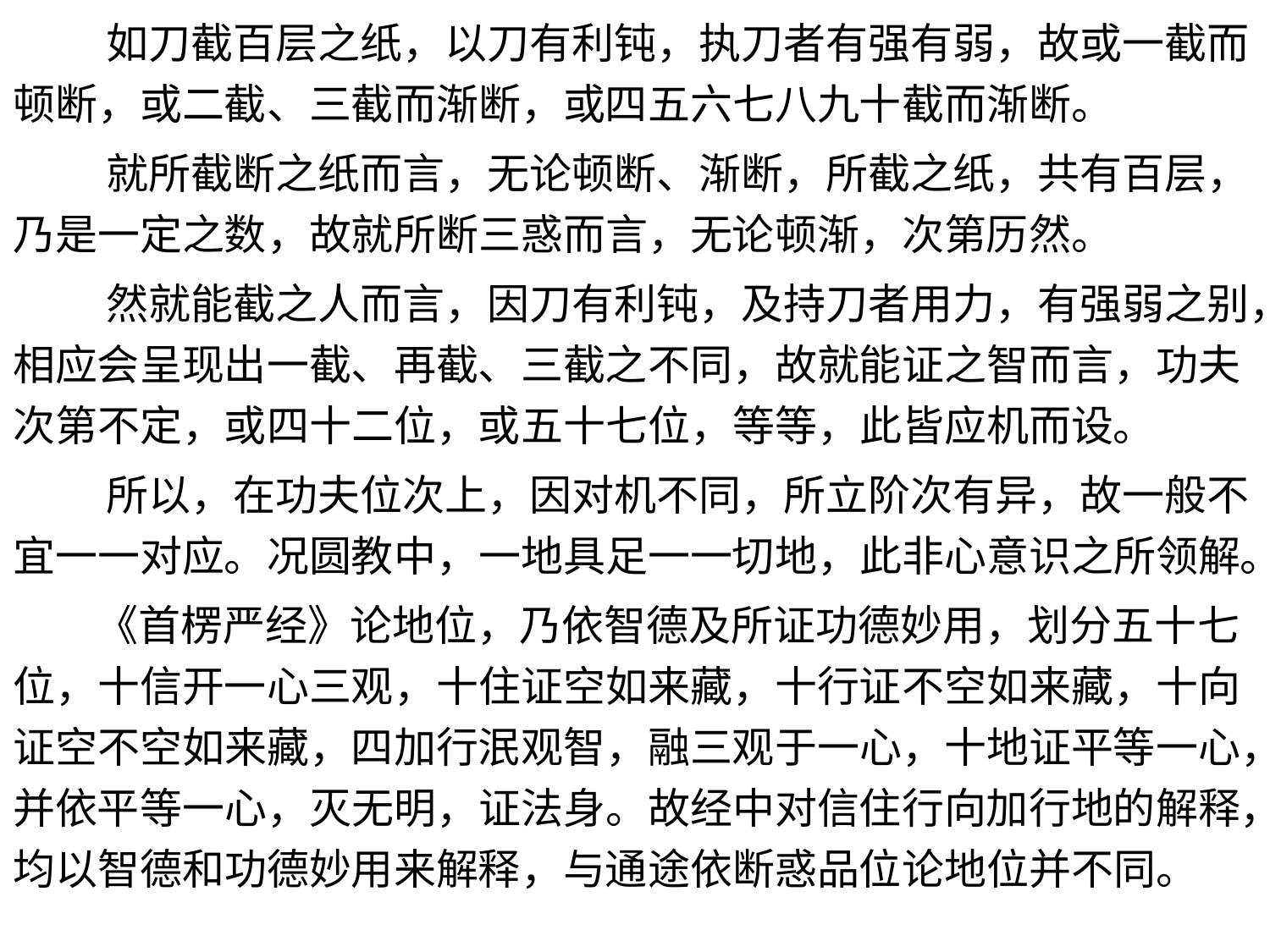

如刀截百层之纸，以刀有利钝，执刀者有强有弱，故或一截而顿断，或二截、三截而渐断，或四五六七八九十截而渐断。
         就所截断之纸而言，无论顿断、渐断，所截之纸，共有百层，乃是一定之数，故就所断三惑而言，无论顿渐，次第历然。
         然就能截之人而言，因刀有利钝，及持刀者用力，有强弱之别，相应会呈现出一截、再截、三截之不同，故就能证之智而言，功夫次第不定，或四十二位，或五十七位，等等，此皆应机而设。
         所以，在功夫位次上，因对机不同，所立阶次有异，故一般不宜一一对应。况圆教中，一地具足一一切地，此非心意识之所领解。
        《首楞严经》论地位，乃依智德及所证功德妙用，划分五十七位，十信开一心三观，十住证空如来藏，十行证不空如来藏，十向证空不空如来藏，四加行泯观智，融三观于一心，十地证平等一心，并依平等一心，灭无明，证法身。故经中对信住行向加行地的解释，均以智德和功德妙用来解释，与通途依断惑品位论地位并不同。